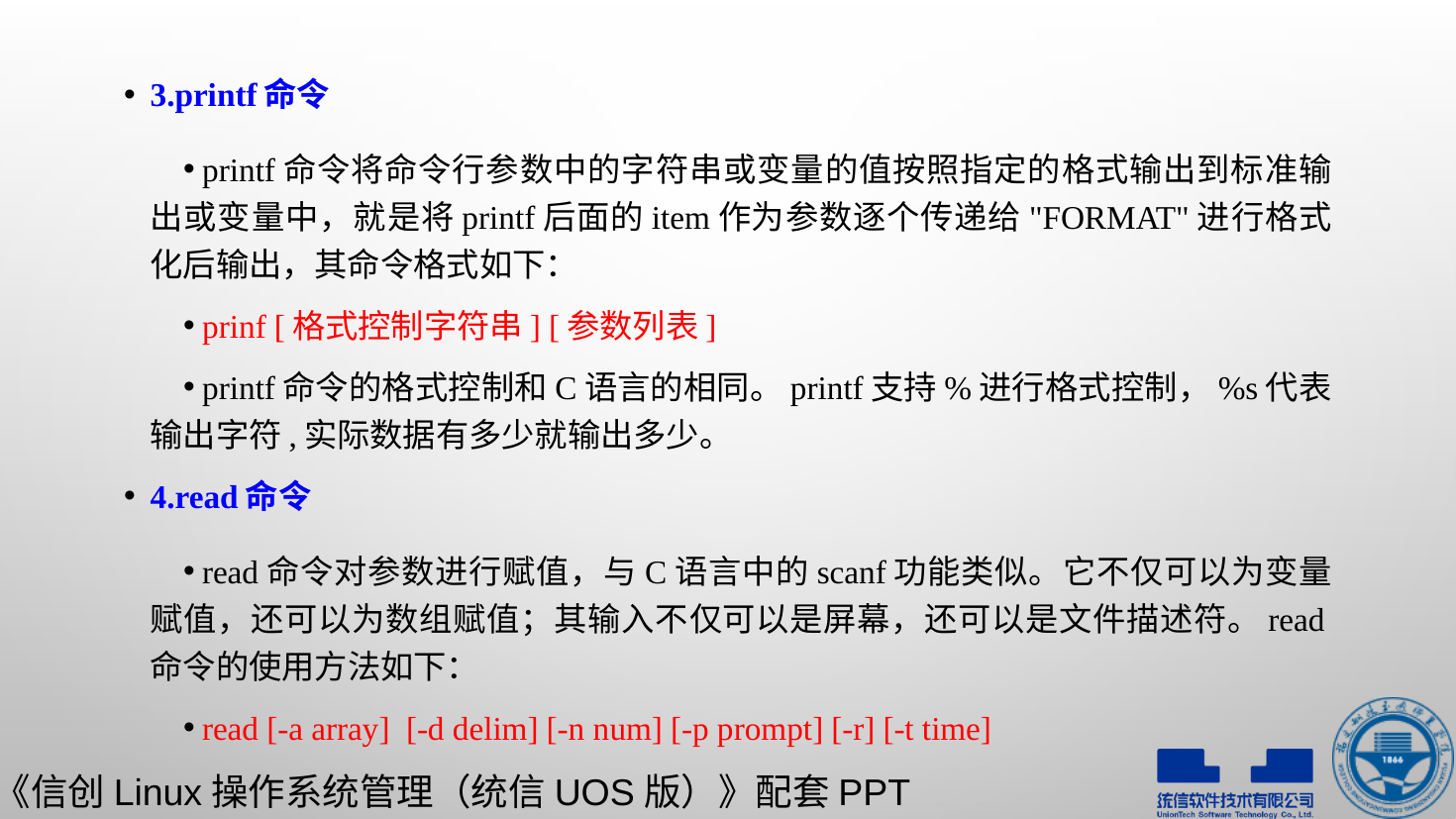

3.printf命令
printf命令将命令行参数中的字符串或变量的值按照指定的格式输出到标准输出或变量中，就是将printf后面的item作为参数逐个传递给"FORMAT"进行格式化后输出，其命令格式如下：
prinf [格式控制字符串] [参数列表]
printf命令的格式控制和C语言的相同。printf支持%进行格式控制，%s代表输出字符,实际数据有多少就输出多少。
4.read命令
read命令对参数进行赋值，与C语言中的scanf功能类似。它不仅可以为变量赋值，还可以为数组赋值；其输入不仅可以是屏幕，还可以是文件描述符。read命令的使用方法如下：
read [-a array]  [-d delim] [-n num] [-p prompt] [-r] [-t time]